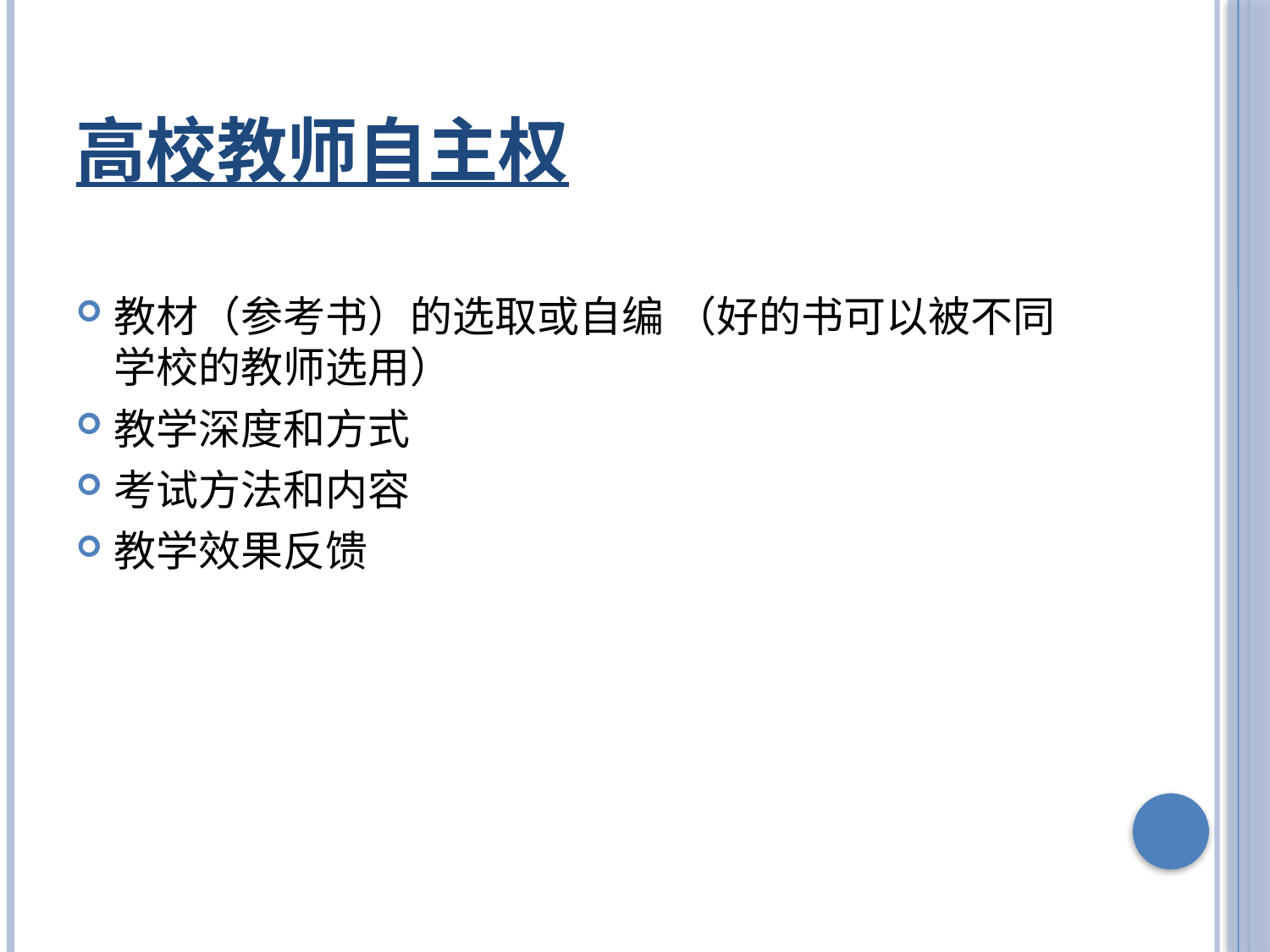

# 高校教师自主权

教材（参考书）的选取或自编 （好的书可以被不同学校的教师选用）
教学深度和方式
考试方法和内容
教学效果反馈